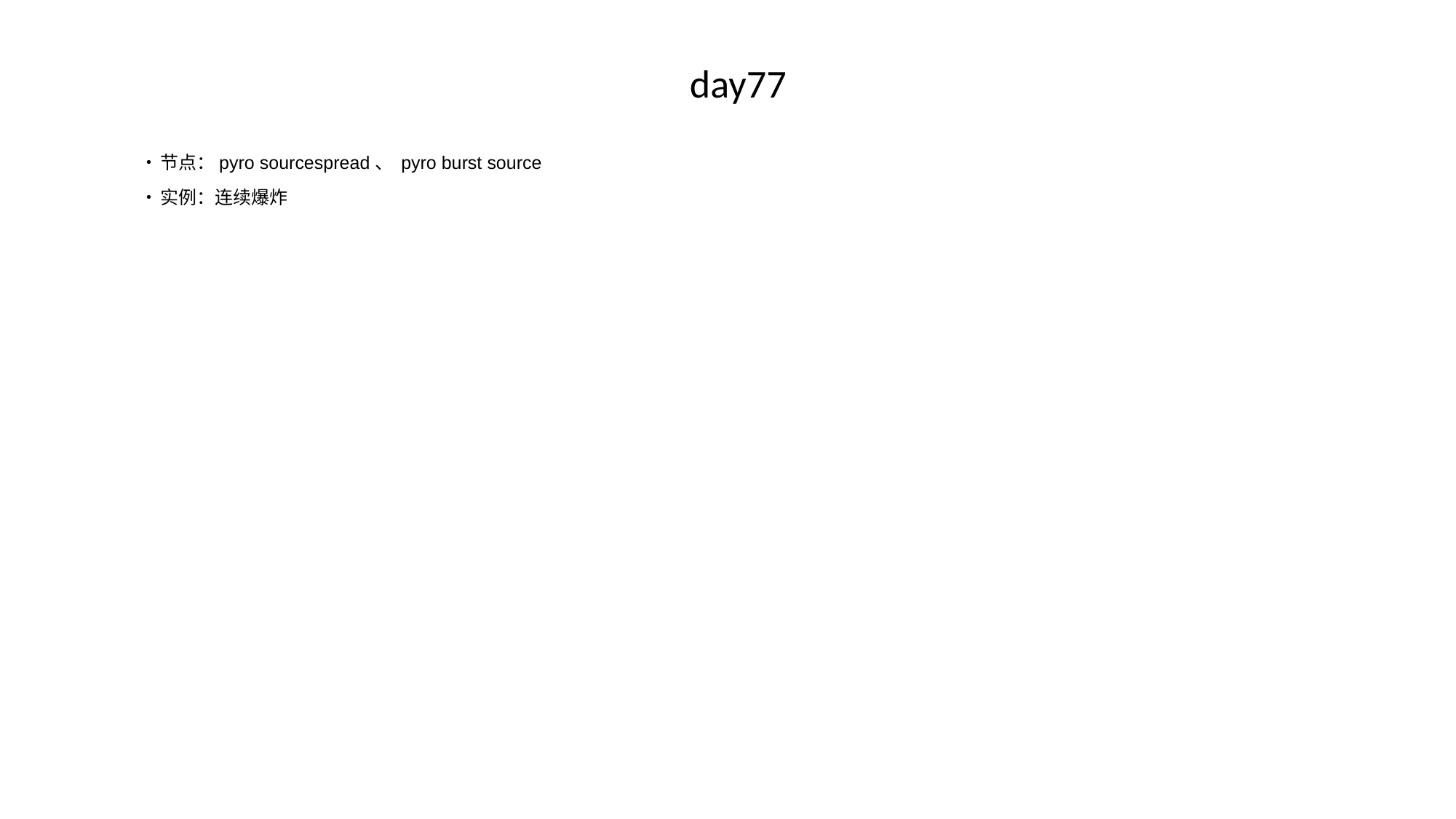

# day77
•	节点：pyro sourcespread、 pyro burst source
•	实例：连续爆炸